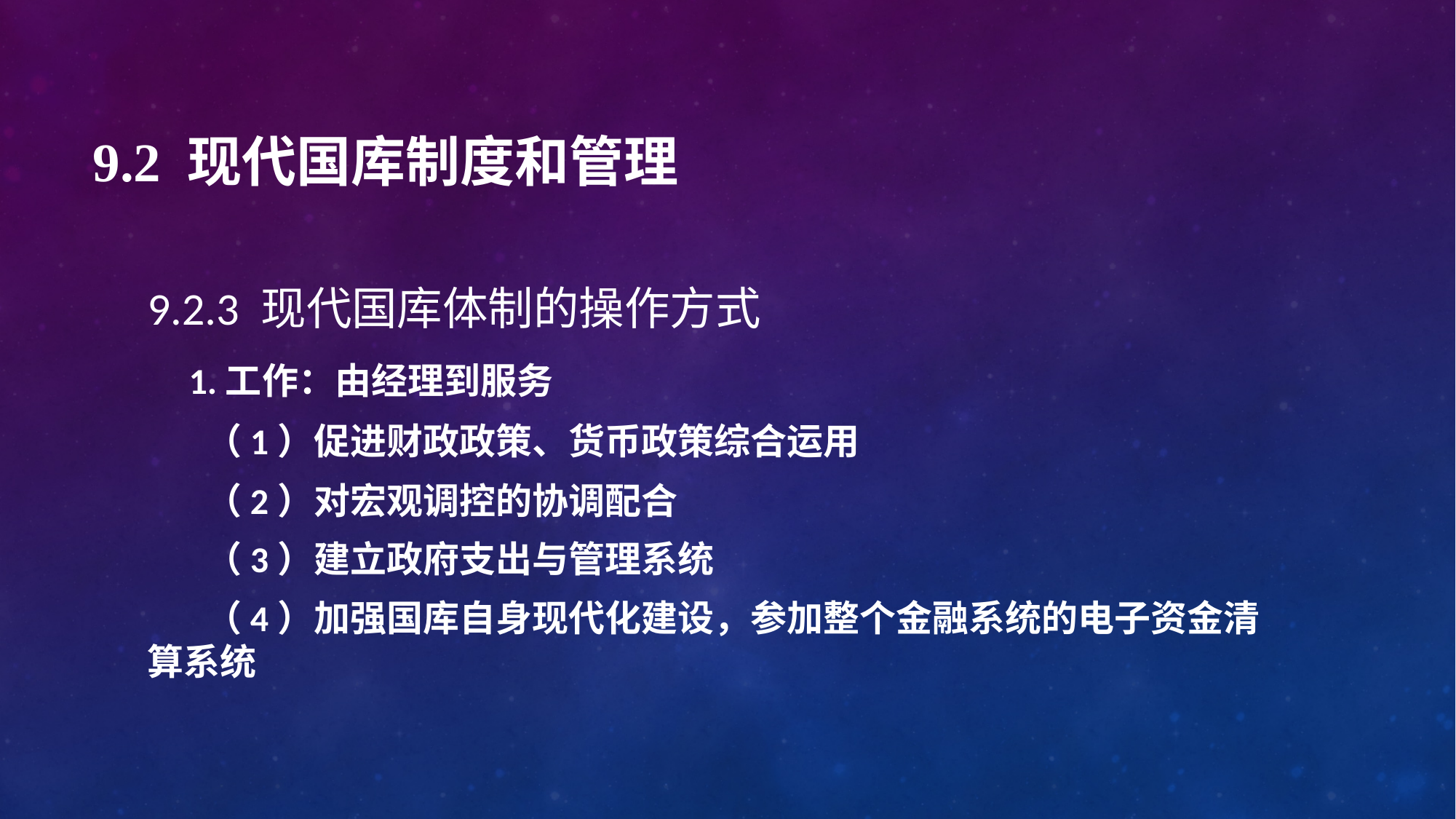

# 9.2 现代国库制度和管理
9.2.3 现代国库体制的操作方式
    1.工作：由经理到服务
      （1）促进财政政策、货币政策综合运用
      （2）对宏观调控的协调配合
      （3）建立政府支出与管理系统
      （4）加强国库自身现代化建设，参加整个金融系统的电子资金清算系统